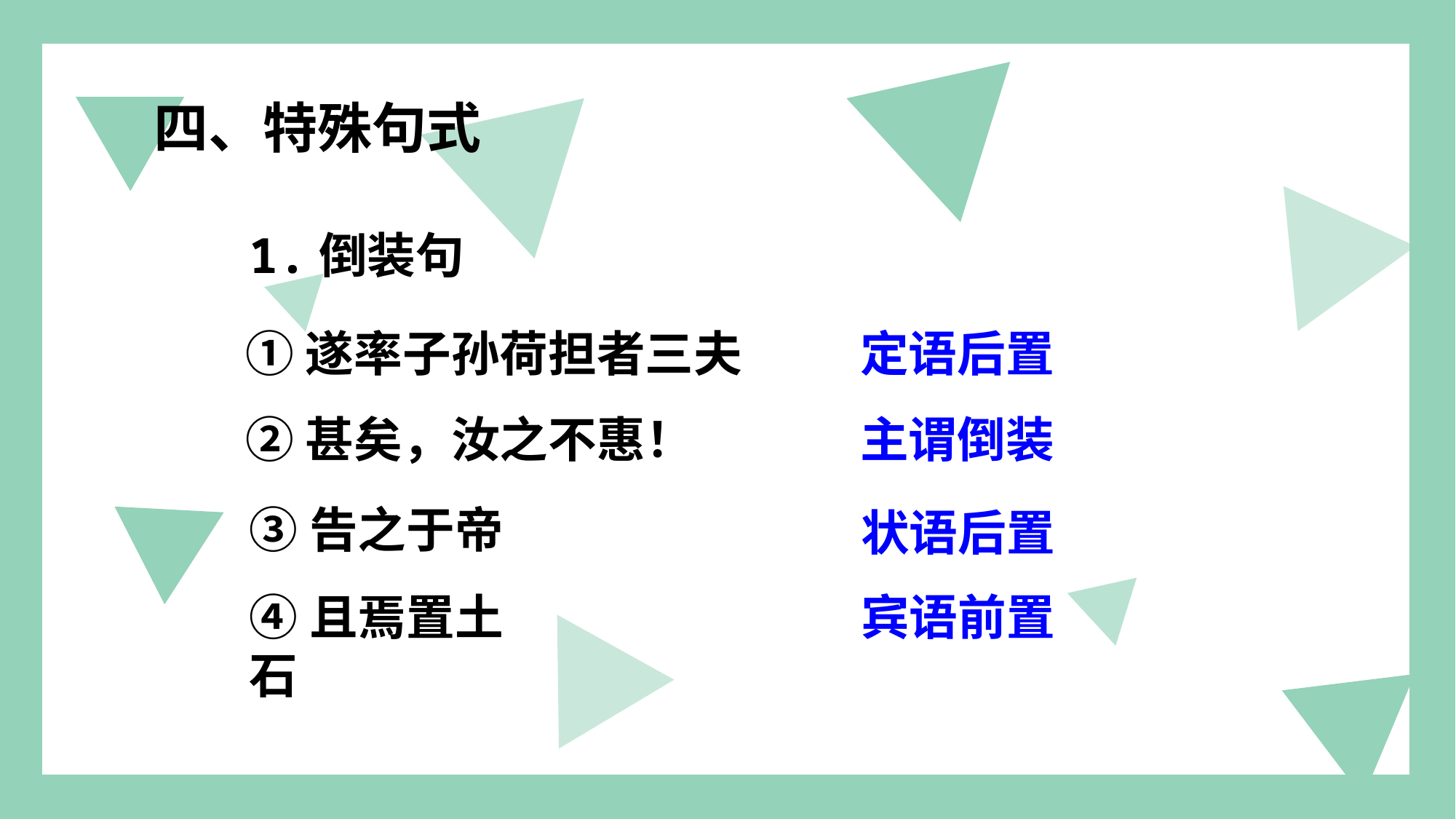

四、特殊句式

1.倒装句

定语后置
①遂率子孙荷担者三夫
②甚矣，汝之不惠！
主谓倒装

③告之于帝
状语后置

④且焉置土石
宾语前置